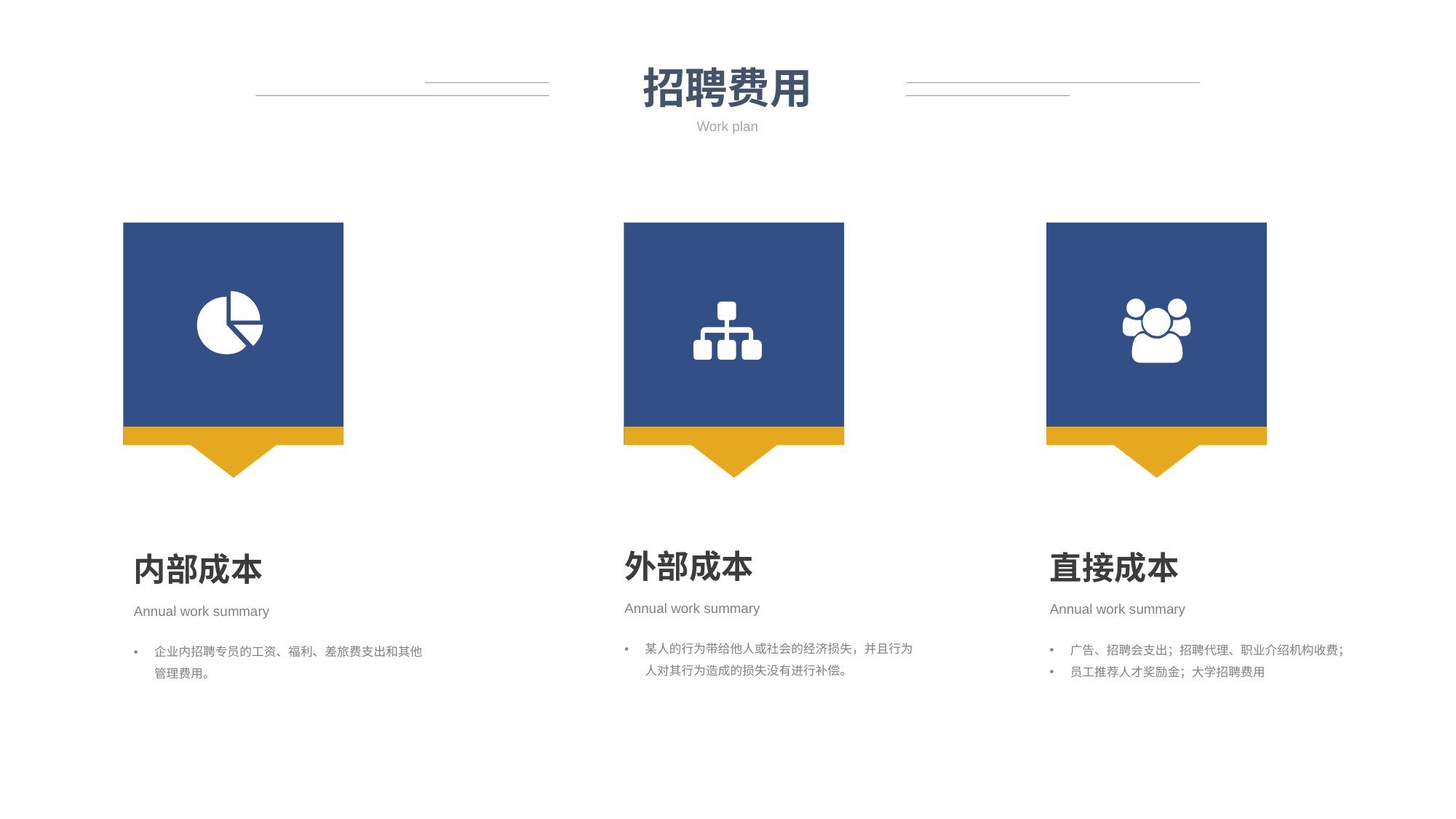

招聘费用
Work plan

外部成本
直接成本
内部成本
Annual work summary
Annual work summary
Annual work summary
某人的行为带给他人或社会的经济损失，并且行为人对其行为造成的损失没有进行补偿。
广告、招聘会支出；招聘代理、职业介绍机构收费；
员工推荐人才奖励金；大学招聘费用
企业内招聘专员的工资、福利、差旅费支出和其他管理费用。